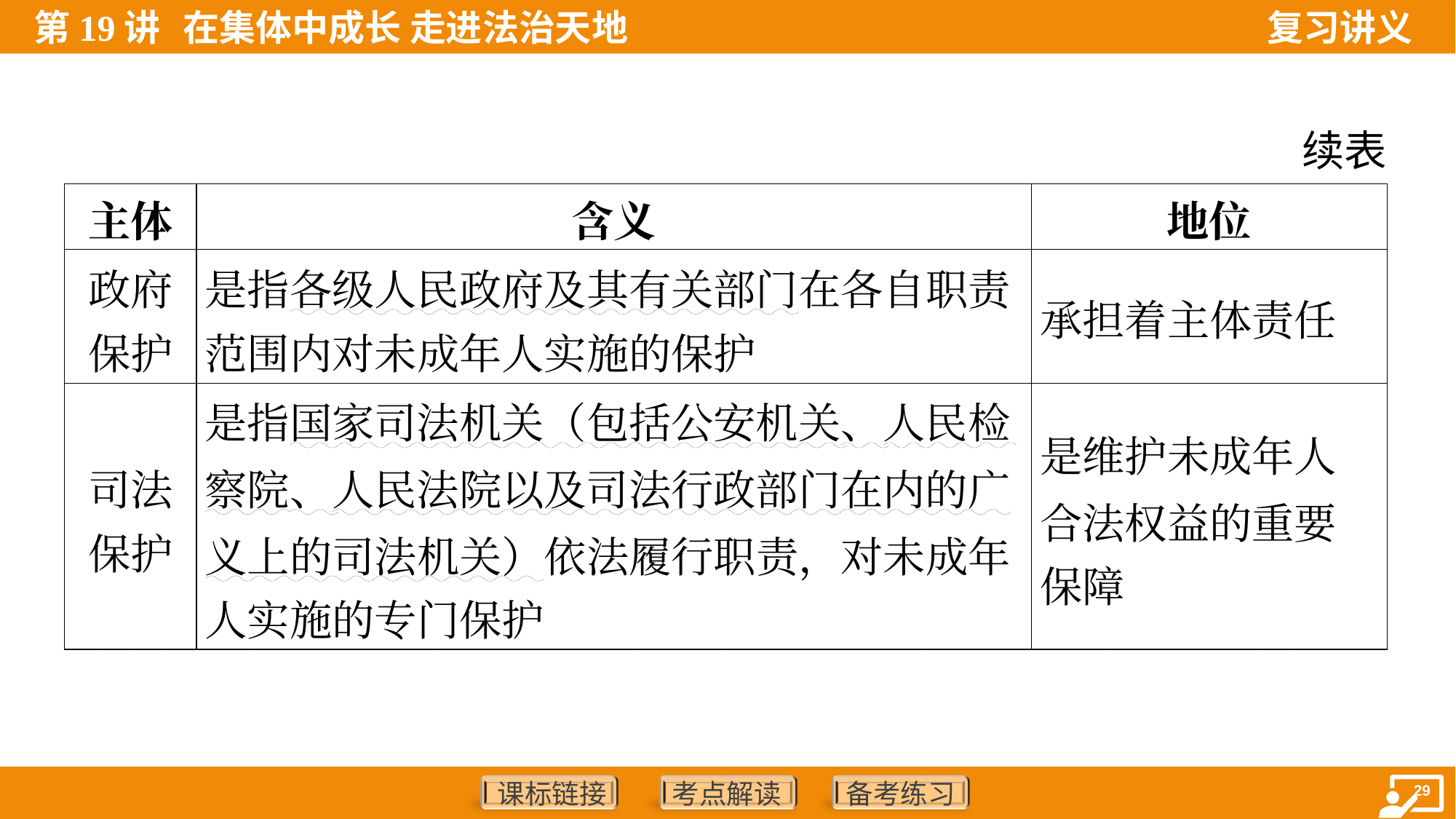

续表
| 主体 | 含义 | 地位 |
| --- | --- | --- |
| 政府 保护 | 是指各级人民政府及其有关部门在各自职责 范围内对未成年人实施的保护 | 承担着主体责任 |
| 司法 保护 | 是指国家司法机关（包括公安机关、人民检 察院、人民法院以及司法行政部门在内的广 义上的司法机关）依法履行职责，对未成年 人实施的专门保护 | 是维护未成年人 合法权益的重要 保障 |